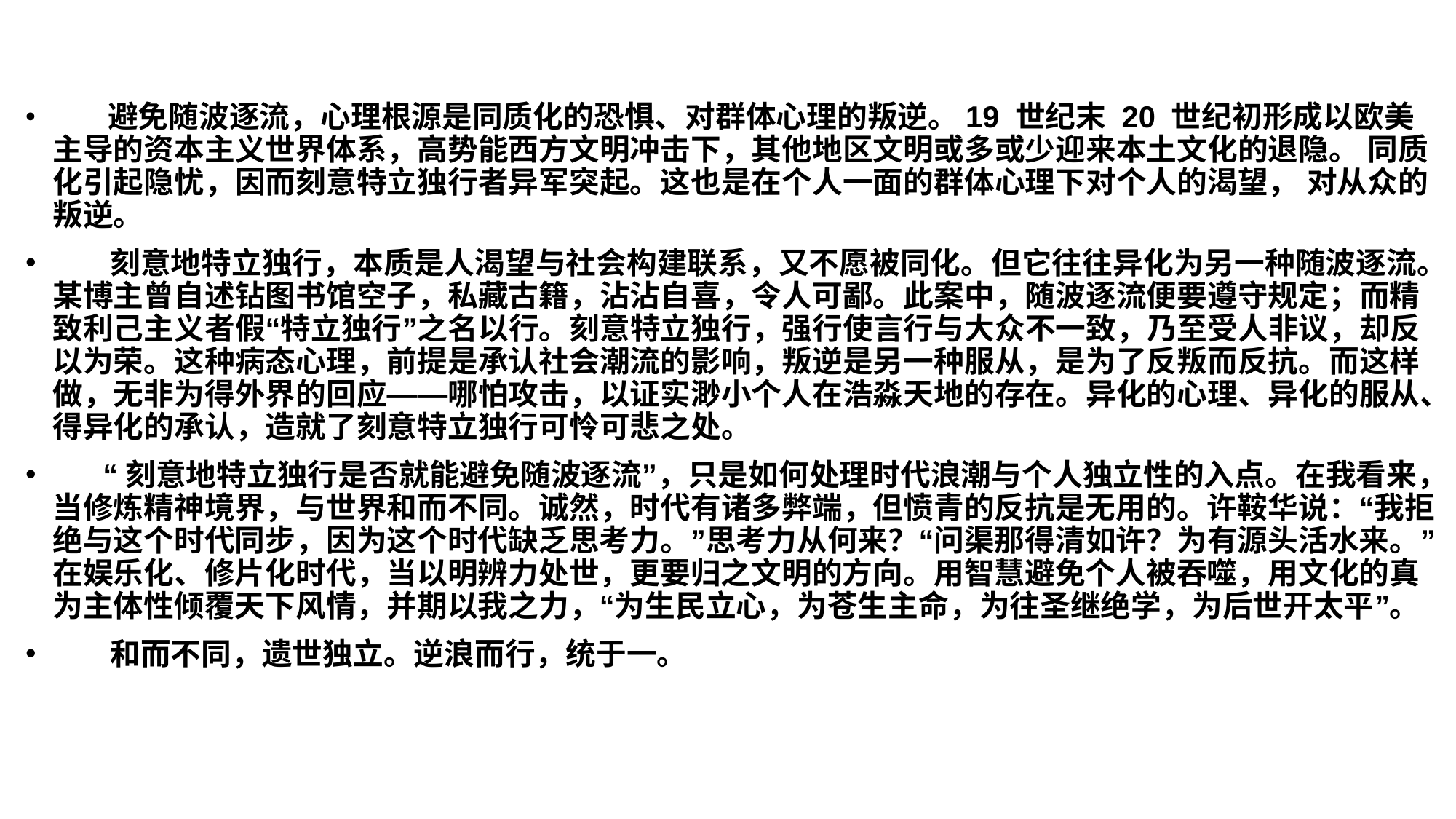

避免随波逐流，心理根源是同质化的恐惧、对群体心理的叛逆。19 世纪末 20 世纪初形成以欧美主导的资本主义世界体系，高势能西方文明冲击下，其他地区文明或多或少迎来本土文化的退隐。 同质化引起隐忧，因而刻意特立独行者异军突起。这也是在个人一面的群体心理下对个人的渴望， 对从众的叛逆。
      刻意地特立独行，本质是人渴望与社会构建联系，又不愿被同化。但它往往异化为另一种随波逐流。某博主曾自述钻图书馆空子，私藏古籍，沾沾自喜，令人可鄙。此案中，随波逐流便要遵守规定；而精致利己主义者假“特立独行”之名以行。刻意特立独行，强行使言行与大众不一致，乃至受人非议，却反以为荣。这种病态心理，前提是承认社会潮流的影响，叛逆是另一种服从，是为了反叛而反抗。而这样做，无非为得外界的回应——哪怕攻击，以证实渺小个人在浩淼天地的存在。异化的心理、异化的服从、得异化的承认，造就了刻意特立独行可怜可悲之处。
      “刻意地特立独行是否就能避免随波逐流”，只是如何处理时代浪潮与个人独立性的入点。在我看来，当修炼精神境界，与世界和而不同。诚然，时代有诸多弊端，但愤青的反抗是无用的。许鞍华说：“我拒绝与这个时代同步，因为这个时代缺乏思考力。”思考力从何来？“问渠那得清如许？为有源头活水来。”在娱乐化、修片化时代，当以明辨力处世，更要归之文明的方向。用智慧避免个人被吞噬，用文化的真为主体性倾覆天下风情，并期以我之力，“为生民立心，为苍生主命，为往圣继绝学，为后世开太平”。
      和而不同，遗世独立。逆浪而行，统于一。